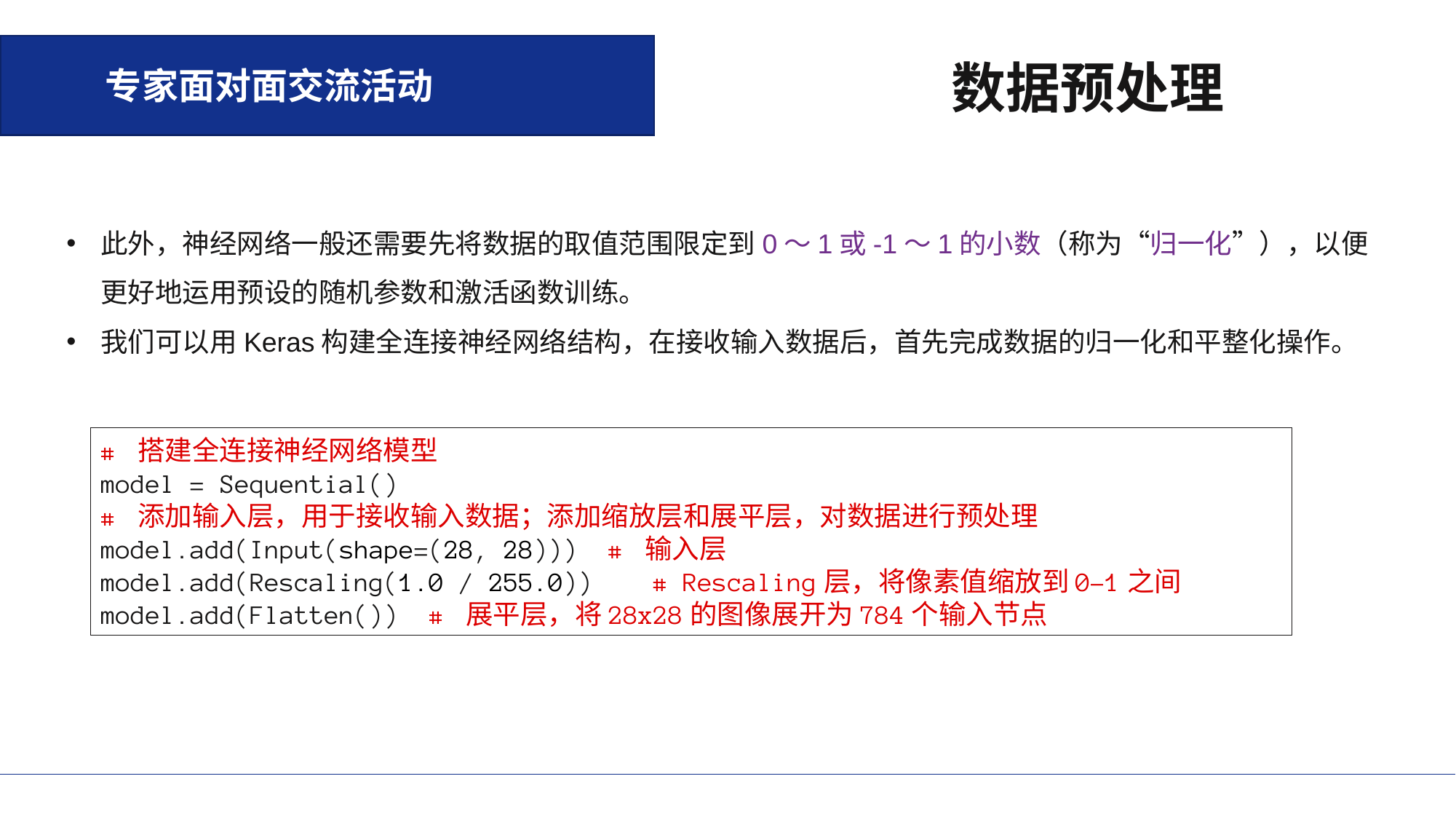

专家面对面交流活动
数据预处理
此外，神经网络一般还需要先将数据的取值范围限定到0～1或-1～1的小数（称为“归一化”），以便更好地运用预设的随机参数和激活函数训练。
我们可以用Keras构建全连接神经网络结构，在接收输入数据后，首先完成数据的归一化和平整化操作。
# 搭建全连接神经网络模型 model = Sequential() # 添加输入层，用于接收输入数据；添加缩放层和展平层，对数据进行预处理 model.add(Input(shape=(28, 28)))  # 输入层 model.add(Rescaling(1.0 / 255.0))    # Rescaling层，将像素值缩放到0-1之间 model.add(Flatten())  # 展平层，将28x28的图像展开为784个输入节点